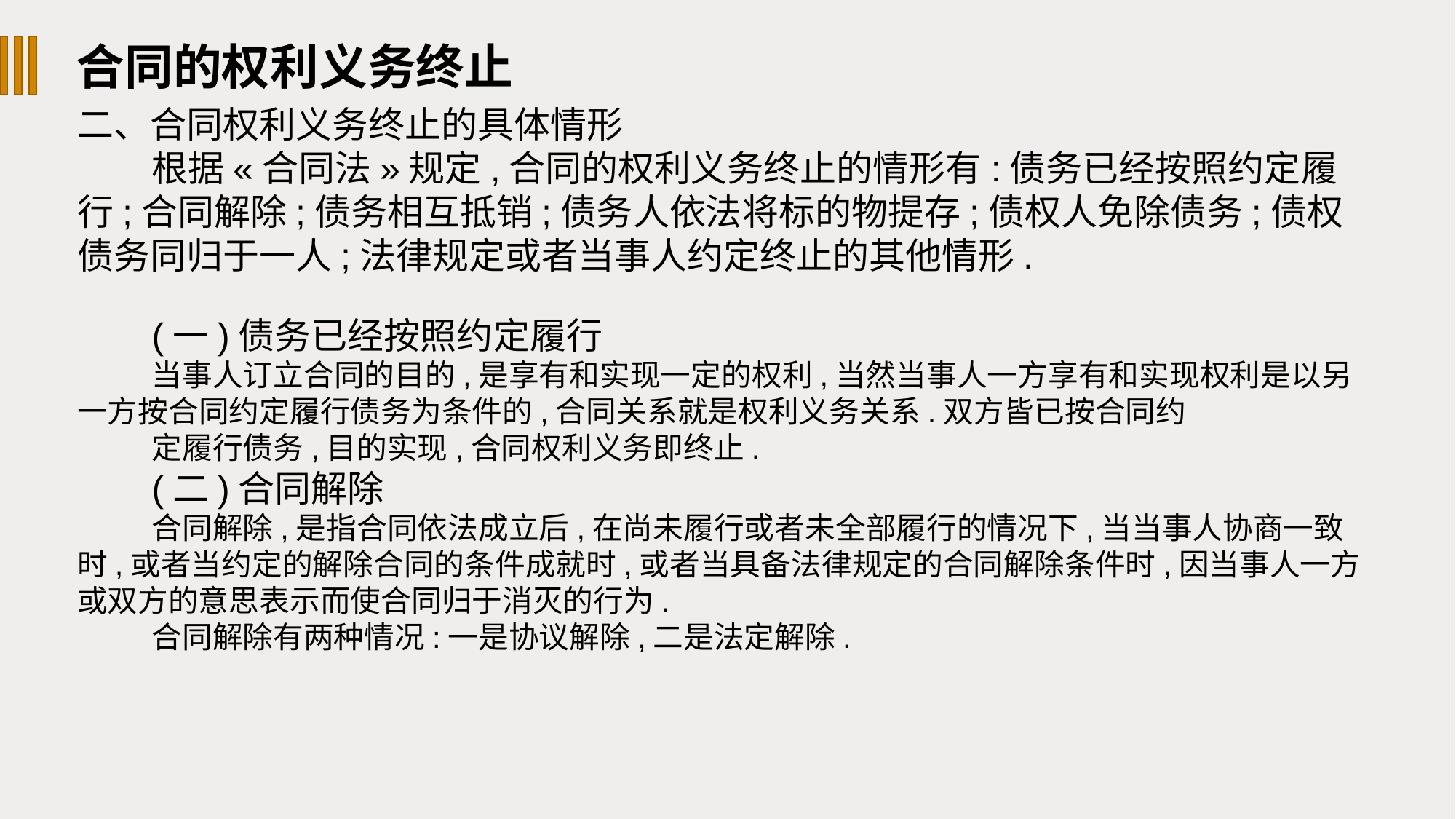

合同的权利义务终止

二、合同权利义务终止的具体情形
根据«合同法»规定,合同的权利义务终止的情形有:债务已经按照约定履行;合同解除;债务相互抵销;债务人依法将标的物提存;债权人免除债务;债权债务同归于一人;法律规定或者当事人约定终止的其他情形.

(一)债务已经按照约定履行
当事人订立合同的目的,是享有和实现一定的权利,当然当事人一方享有和实现权利是以另一方按合同约定履行债务为条件的,合同关系就是权利义务关系.双方皆已按合同约
定履行债务,目的实现,合同权利义务即终止.
(二)合同解除
合同解除,是指合同依法成立后,在尚未履行或者未全部履行的情况下,当当事人协商一致时,或者当约定的解除合同的条件成就时,或者当具备法律规定的合同解除条件时,因当事人一方或双方的意思表示而使合同归于消灭的行为.
合同解除有两种情况:一是协议解除,二是法定解除.